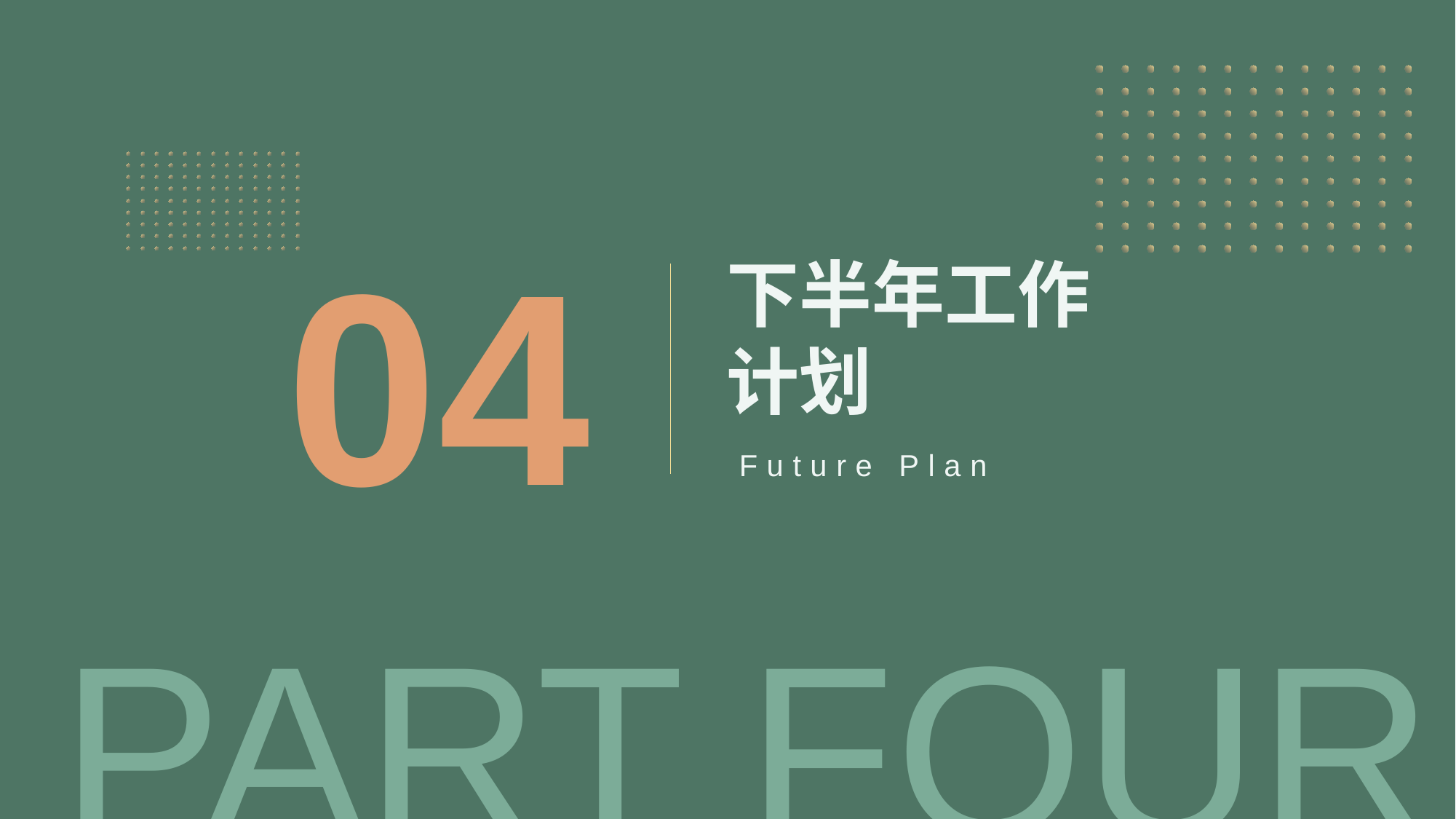

04
下半年工作
计划
Future Plan
PART FOUR